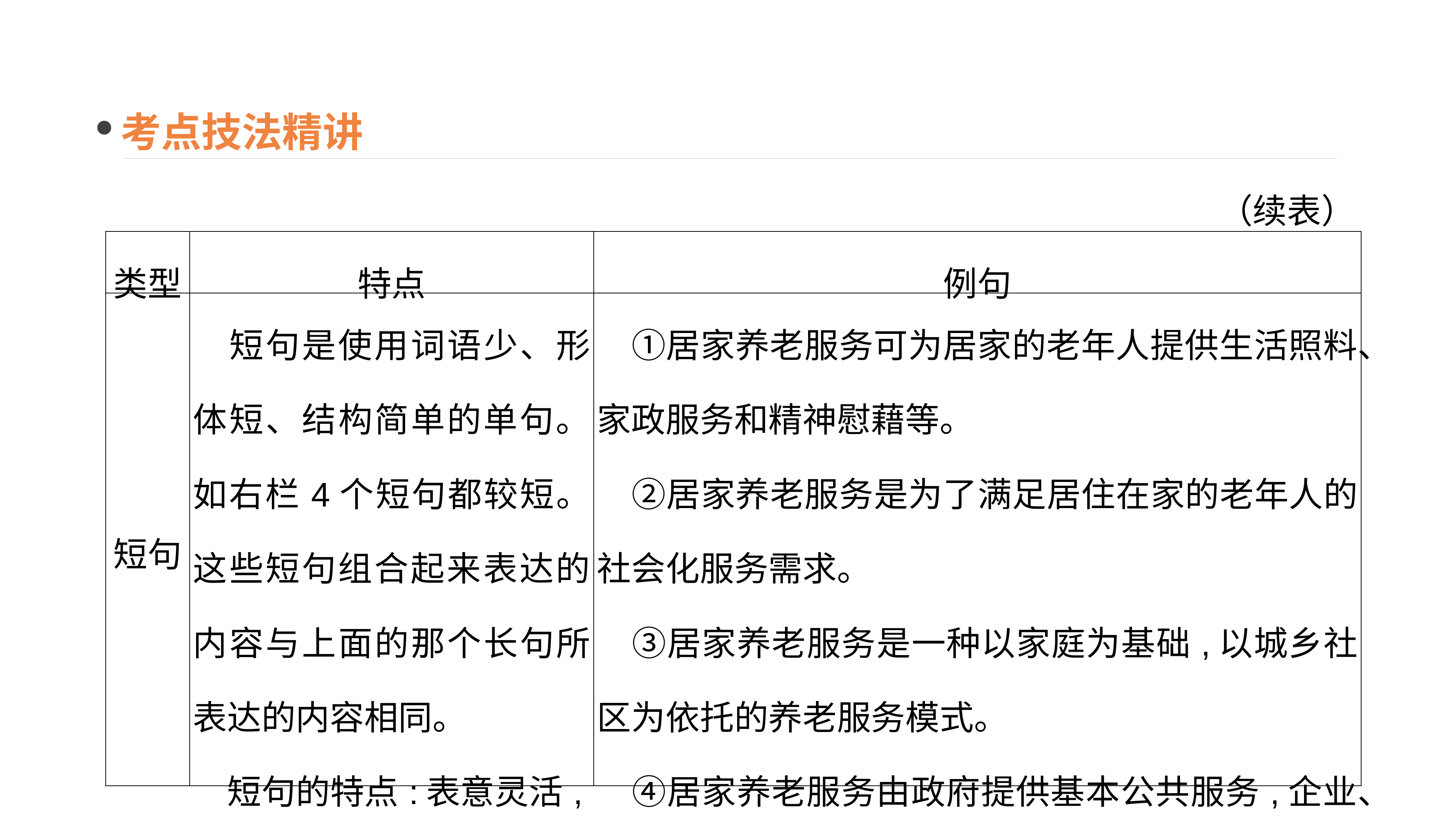

考点技法精讲

（续表）

| 类型 | 特点 | 例句 |
| --- | --- | --- |
| 短句 | 短句是使用词语少、形体短、结构简单的单句。如右栏4个短句都较短。这些短句组合起来表达的内容与上面的那个长句所表达的内容相同。 　短句的特点:表意灵活,简洁明快,节奏感强 | ①居家养老服务可为居家的老年人提供生活照料、家政服务和精神慰藉等。 　②居家养老服务是为了满足居住在家的老年人的社会化服务需求。 　③居家养老服务是一种以家庭为基础,以城乡社区为依托的养老服务模式。 　④居家养老服务由政府提供基本公共服务,企业、社会组织提供专业化服务 |